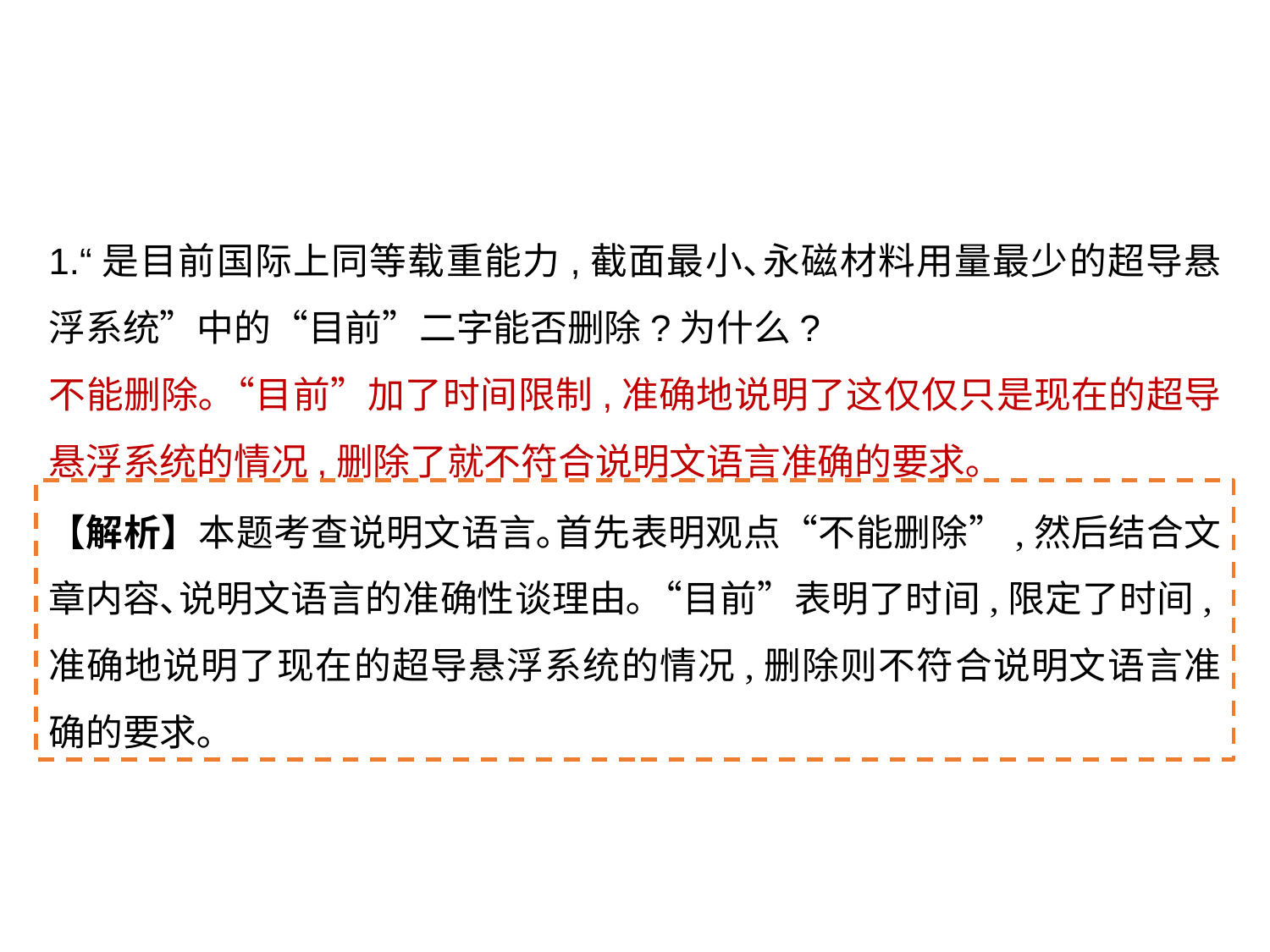

1.“是目前国际上同等载重能力,截面最小､永磁材料用量最少的超导悬浮系统”中的“目前”二字能否删除?为什么?
不能删除｡“目前”加了时间限制,准确地说明了这仅仅只是现在的超导悬浮系统的情况,删除了就不符合说明文语言准确的要求｡
【解析】本题考查说明文语言｡首先表明观点“不能删除”,然后结合文章内容､说明文语言的准确性谈理由｡“目前”表明了时间,限定了时间,准确地说明了现在的超导悬浮系统的情况,删除则不符合说明文语言准确的要求｡